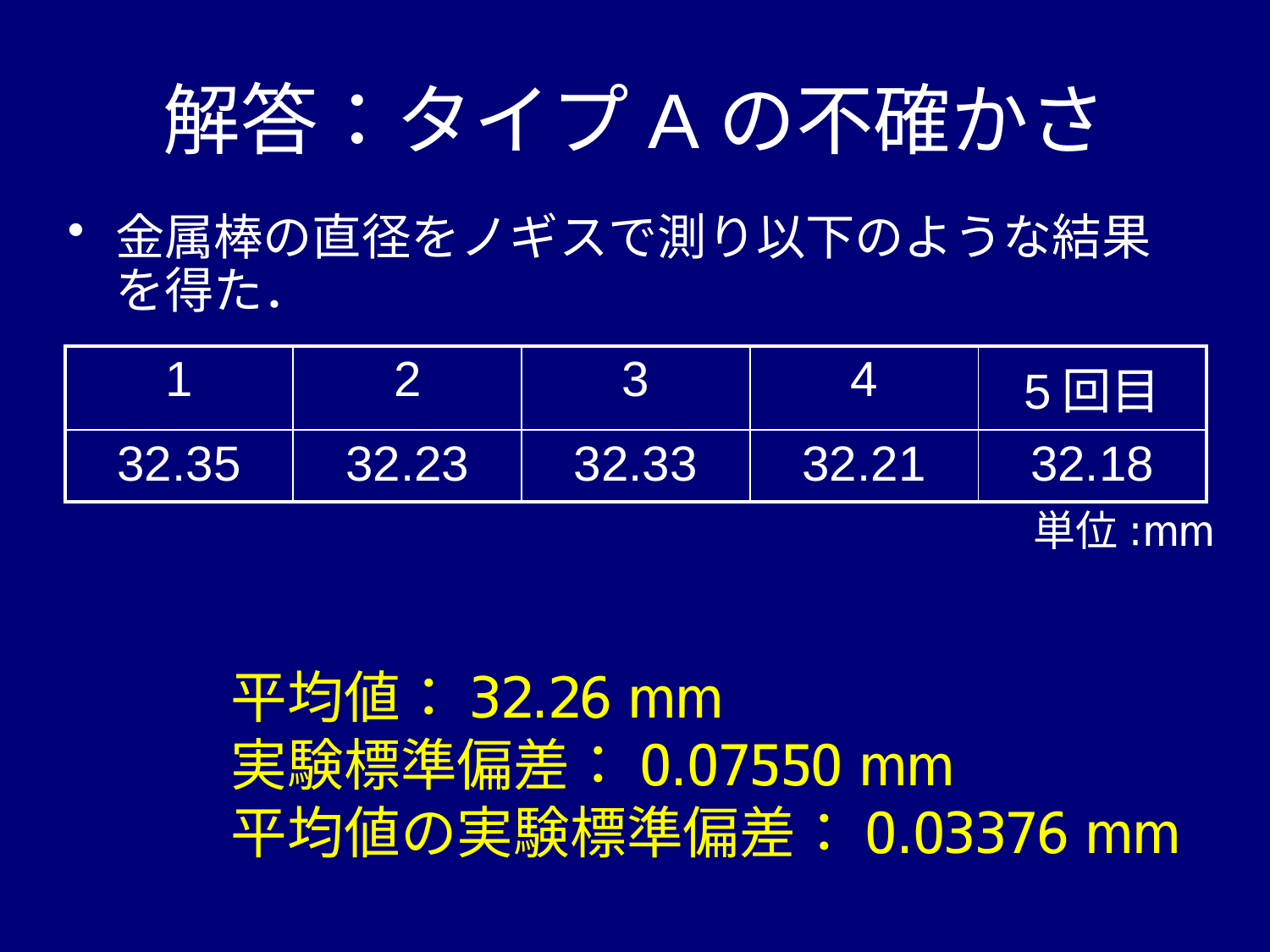

# 解答：タイプAの不確かさ
金属棒の直径をノギスで測り以下のような結果を得た．
| 1 | 2 | 3 | 4 | 5回目 |
| --- | --- | --- | --- | --- |
| 32.35 | 32.23 | 32.33 | 32.21 | 32.18 |
単位:mm
平均値：32.26 mm
実験標準偏差：0.07550 mm
平均値の実験標準偏差：0.03376 mm